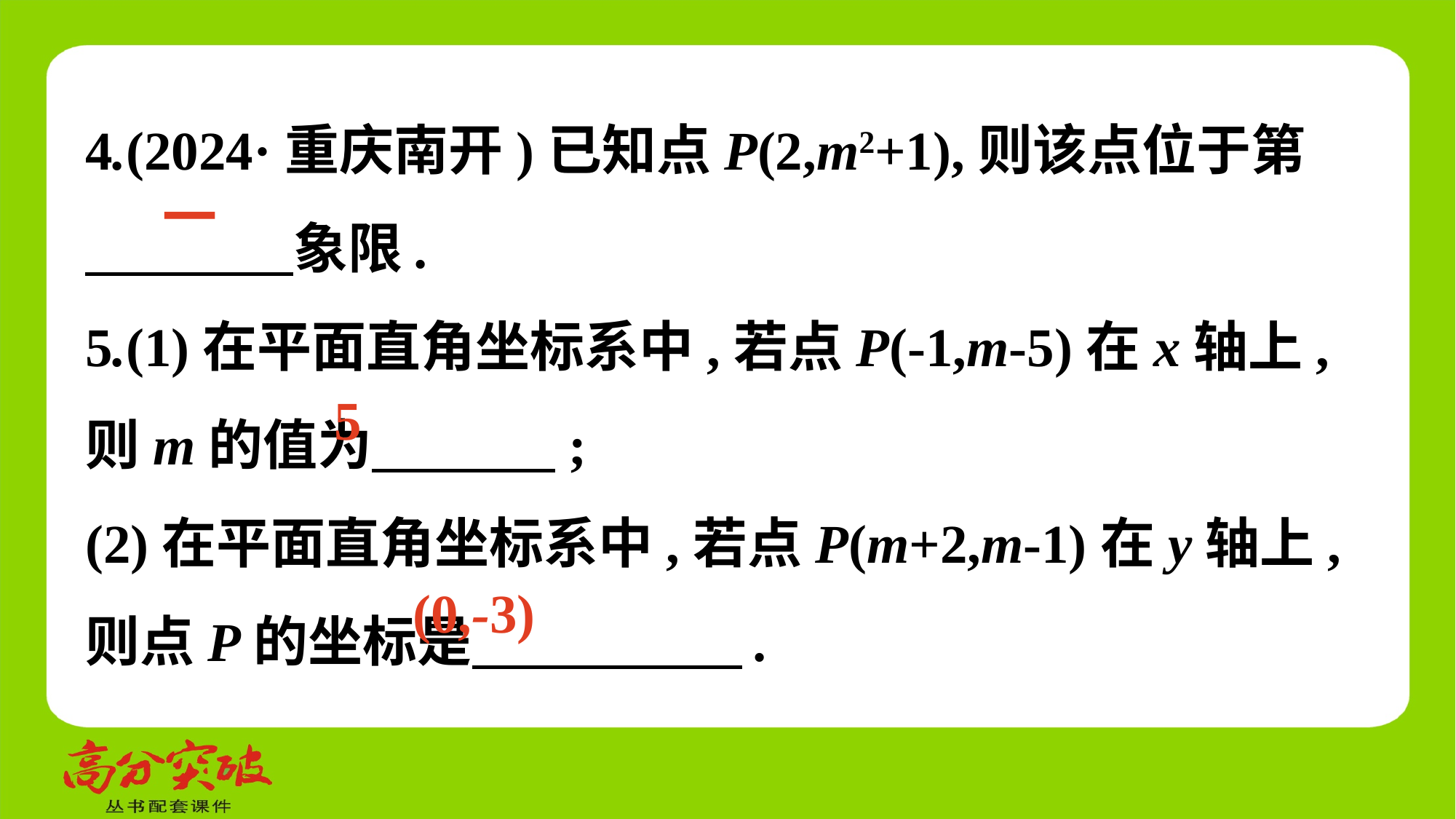

4.(2024·重庆南开)已知点P(2,m2+1),则该点位于第
　        　象限.
5.(1)在平面直角坐标系中,若点P(-1,m-5)在x轴上,则m的值为　      　;
(2)在平面直角坐标系中,若点P(m+2,m-1)在y轴上,则点P的坐标是　             　.
一
5
(0,-3)